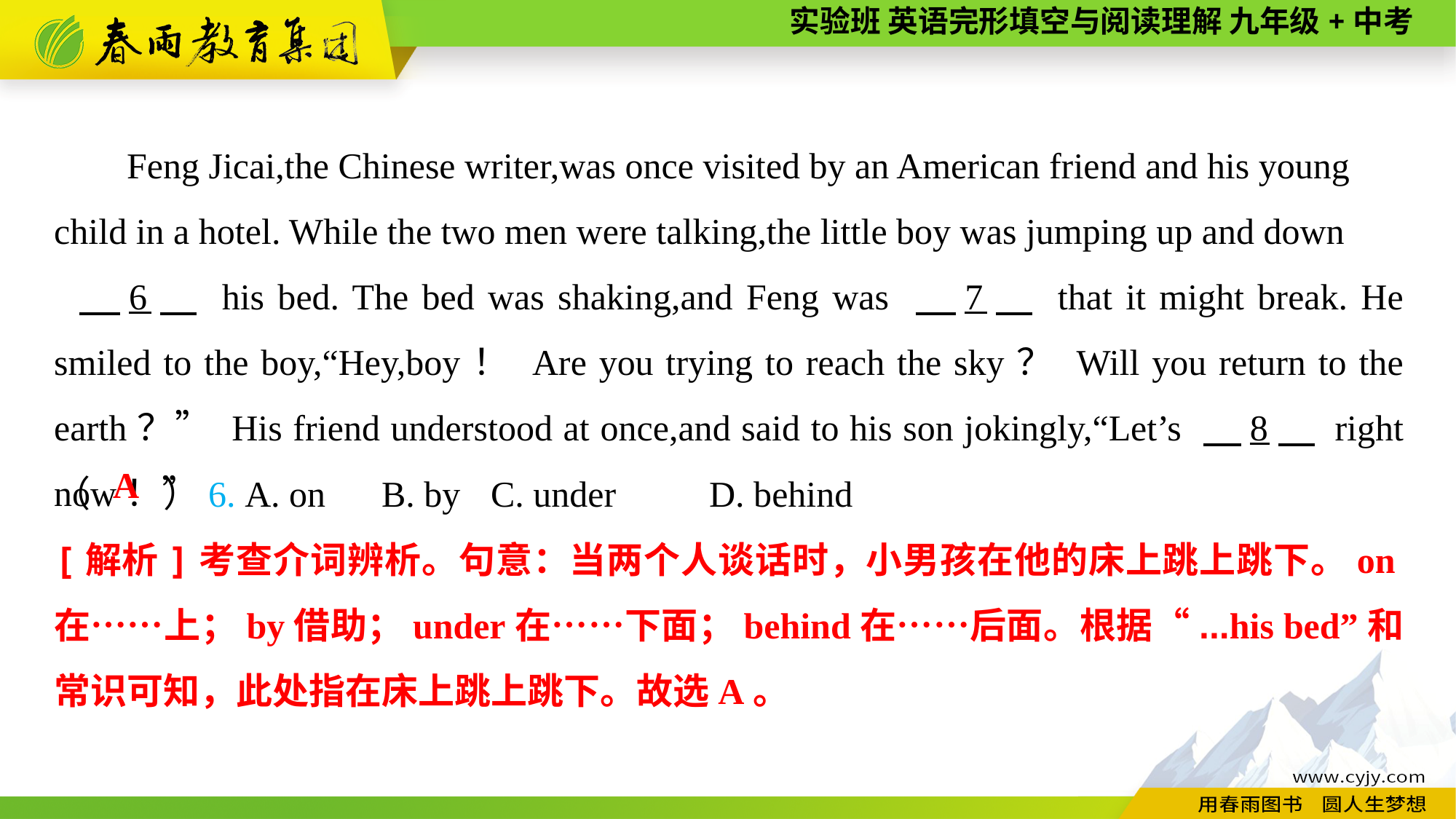

Feng Jicai,the Chinese writer,was once visited by an American friend and his young child in a hotel. While the two men were talking,the little boy was jumping up and down
 　6　 his bed. The bed was shaking,and Feng was 　7　 that it might break. He smiled to the boy,“Hey,boy！ Are you trying to reach the sky？ Will you return to the earth？” His friend understood at once,and said to his son jokingly,“Let’s 　8　 right now！”
（　　）6. A. on	B. by	C. under	D. behind
A
[解析]考查介词辨析。句意：当两个人谈话时，小男孩在他的床上跳上跳下。on在……上；by借助；under在……下面；behind在……后面。根据“...his bed”和常识可知，此处指在床上跳上跳下。故选A。